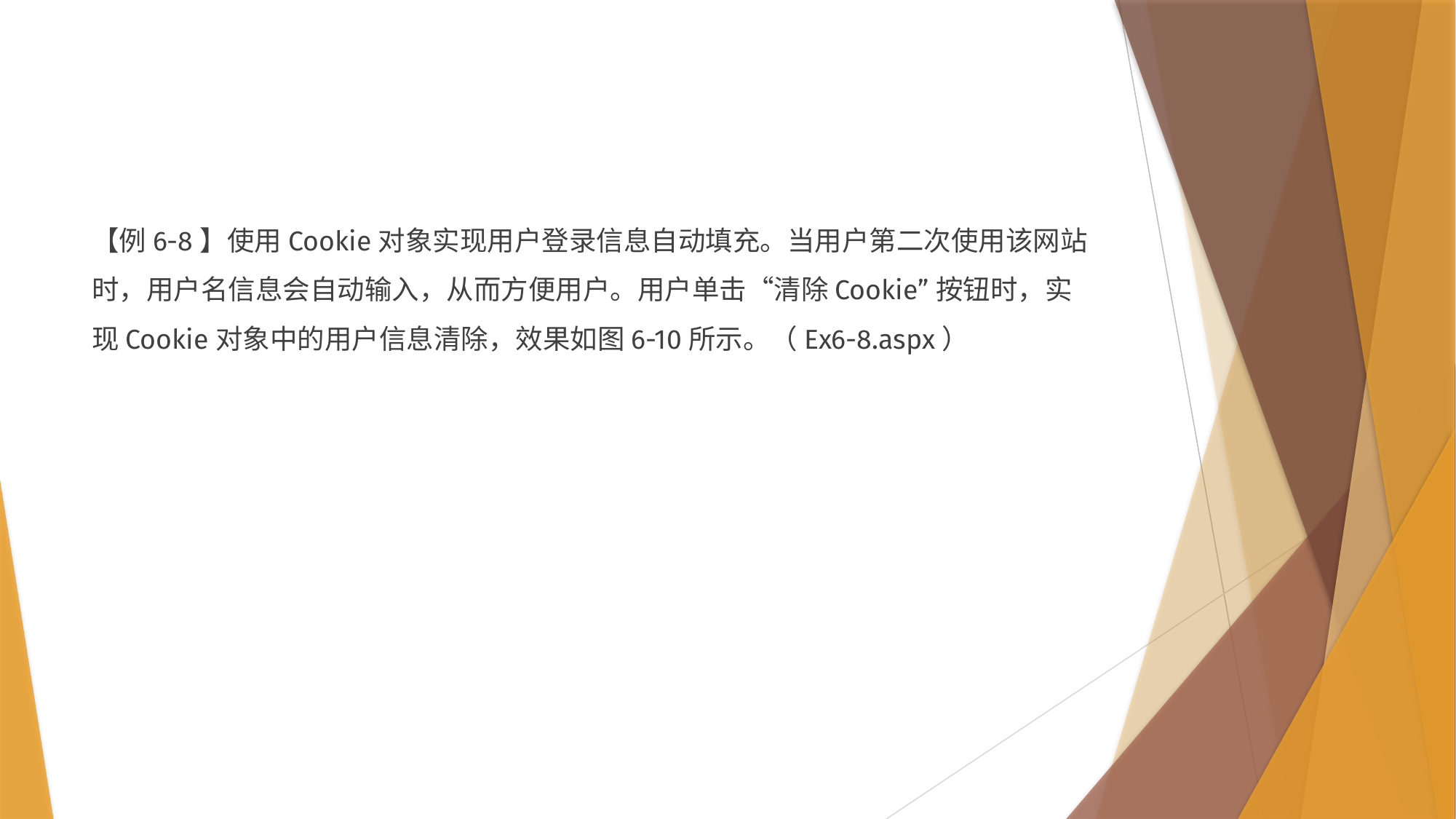

#
【例6-8】使用Cookie对象实现用户登录信息自动填充。当用户第二次使用该网站时，用户名信息会自动输入，从而方便用户。用户单击“清除Cookie”按钮时，实现Cookie对象中的用户信息清除，效果如图6-10所示。（Ex6-8.aspx）